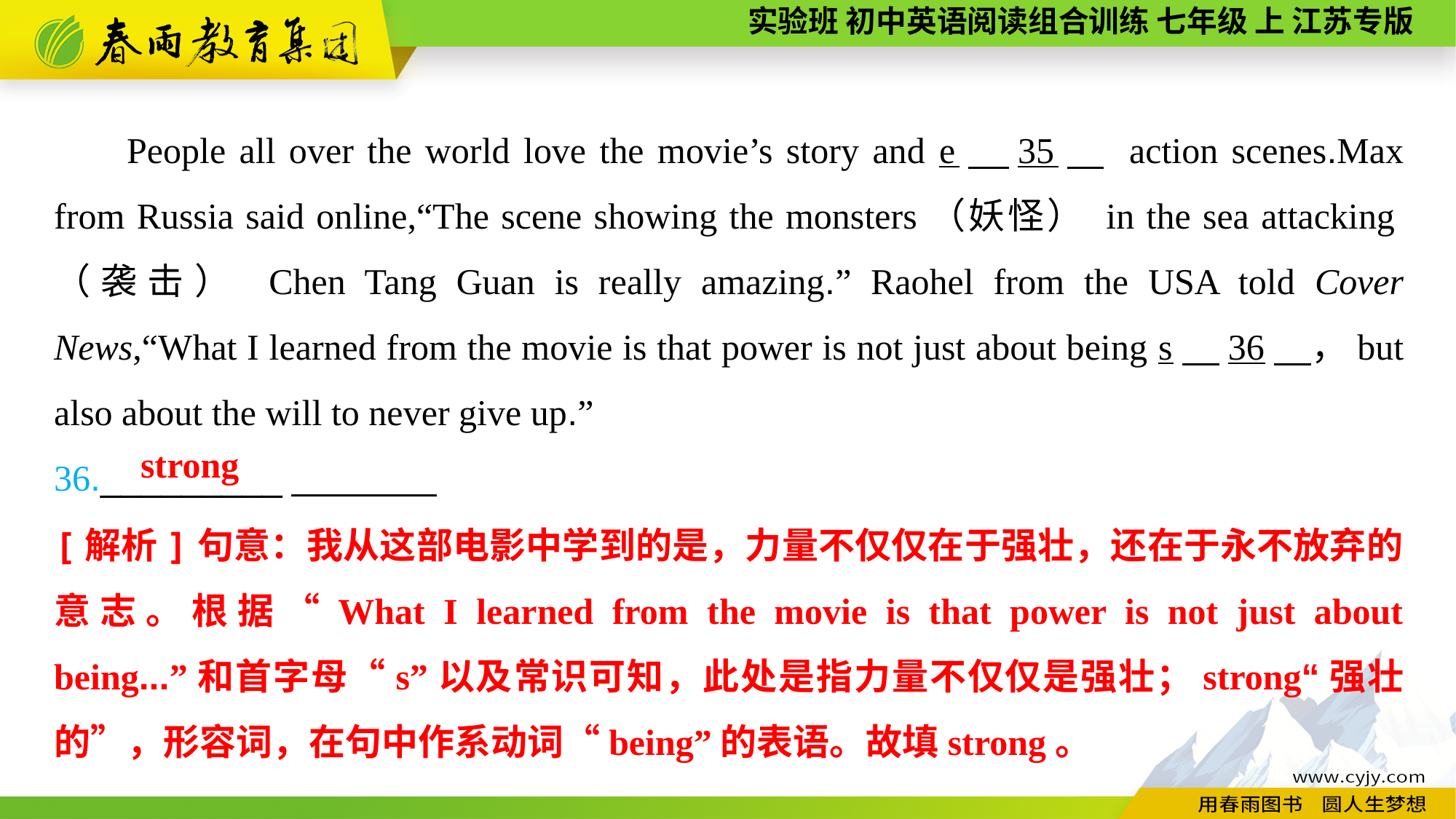

People all over the world love the movie’s story and e　35　 action scenes.Max from Russia said online,“The scene showing the monsters（妖怪） in the sea attacking（袭击） Chen Tang Guan is really amazing.” Raohel from the USA told Cover News,“What I learned from the movie is that power is not just about being s　36　，but also about the will to never give up.”
36._________
 strong
[解析]句意：我从这部电影中学到的是，力量不仅仅在于强壮，还在于永不放弃的意志。根据“What I learned from the movie is that power is not just about being...”和首字母“s”以及常识可知，此处是指力量不仅仅是强壮；strong“强壮的”，形容词，在句中作系动词“being”的表语。故填strong。